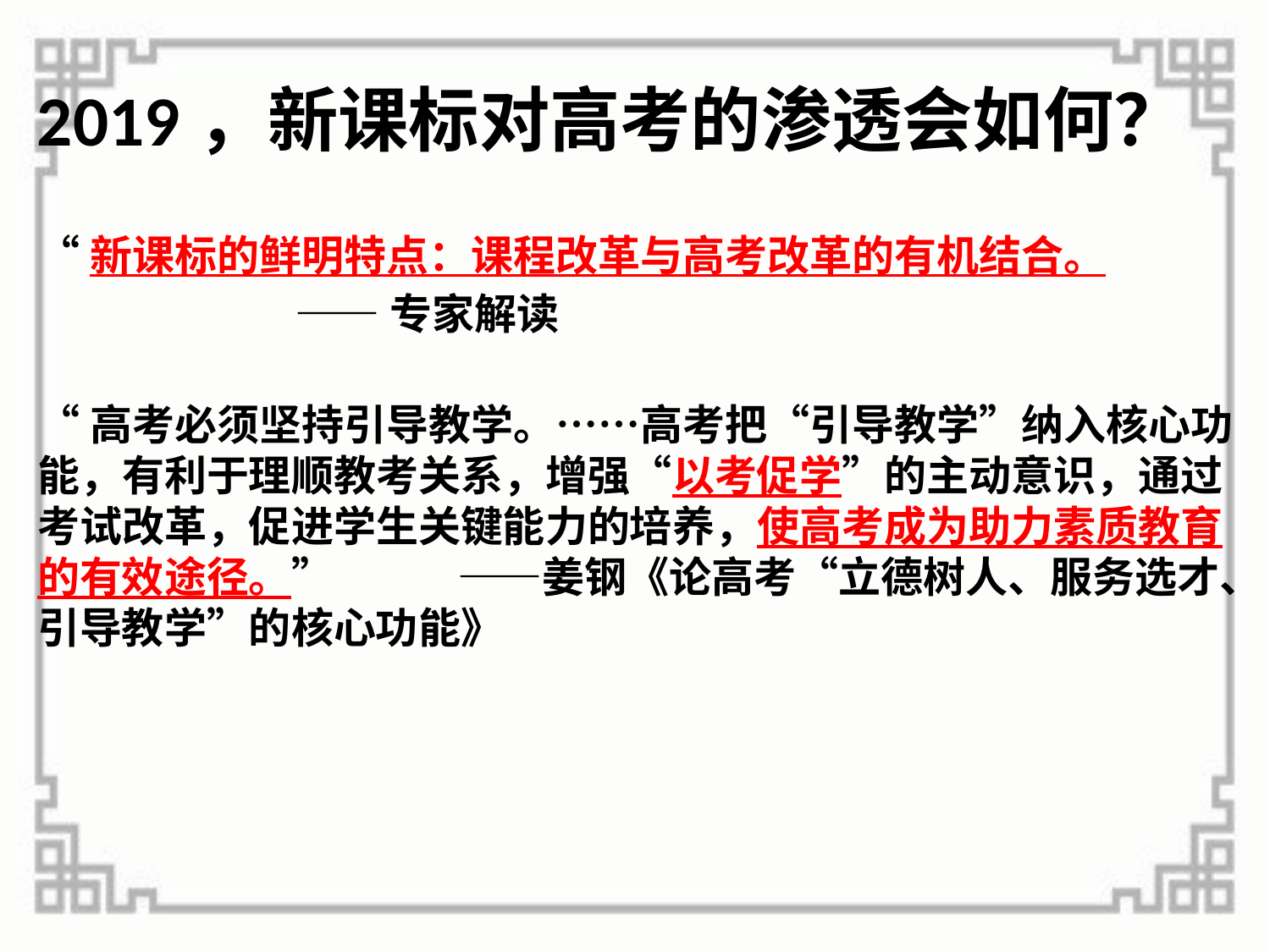

# 2019，新课标对高考的渗透会如何？
“新课标的鲜明特点：课程改革与高考改革的有机结合。
                           ——专家解读

“高考必须坚持引导教学。……高考把“引导教学”纳入核心功能，有利于理顺教考关系，增强“以考促学”的主动意识，通过考试改革，促进学生关键能力的培养，使高考成为助力素质教育的有效途径。”             ——姜钢《论高考“立德树人、服务选才、引导教学”的核心功能》